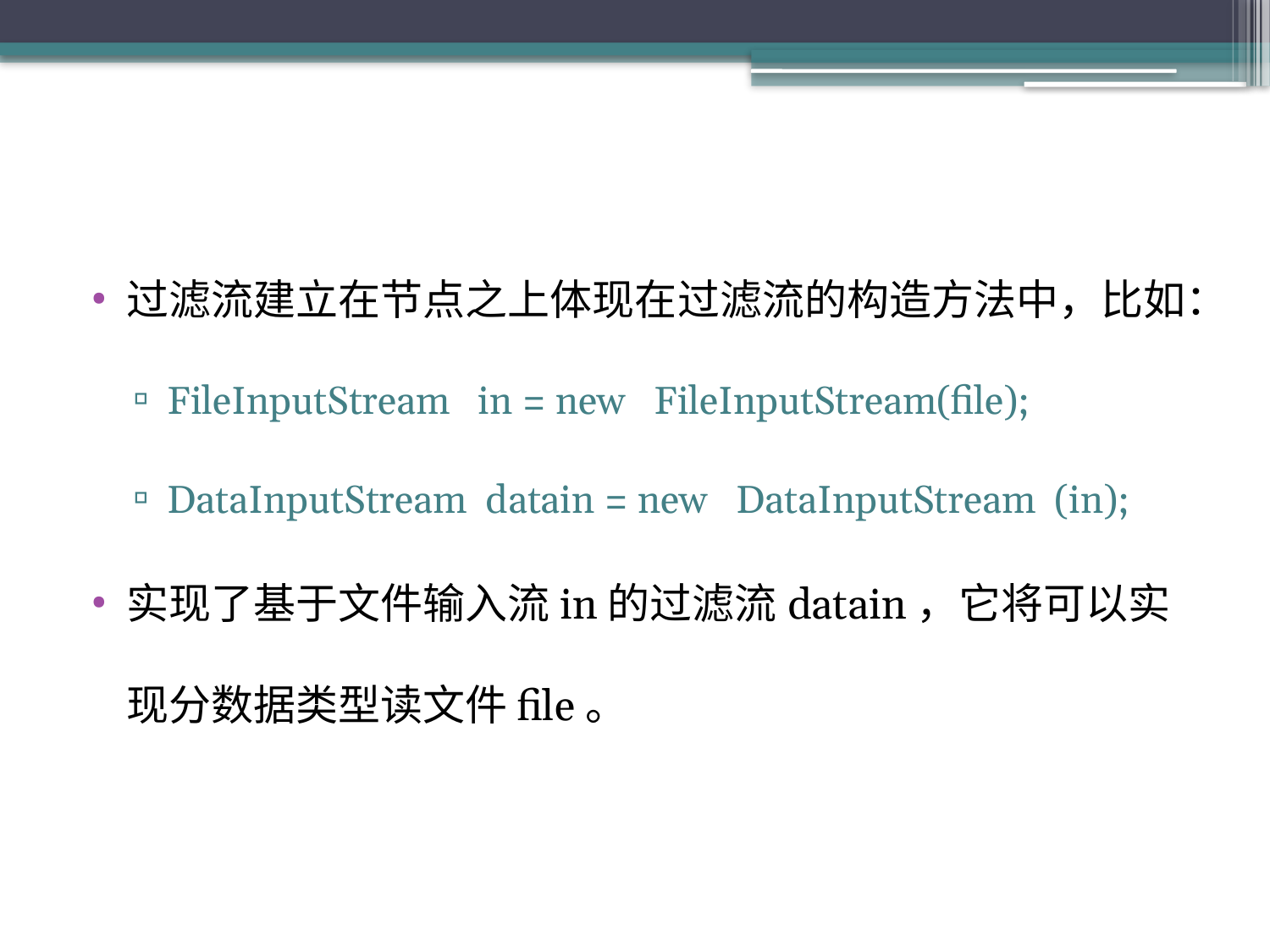

#
过滤流建立在节点之上体现在过滤流的构造方法中，比如：
FileInputStream   in = new   FileInputStream(file);
DataInputStream  datain = new   DataInputStream  (in);
实现了基于文件输入流in的过滤流datain，它将可以实现分数据类型读文件file。